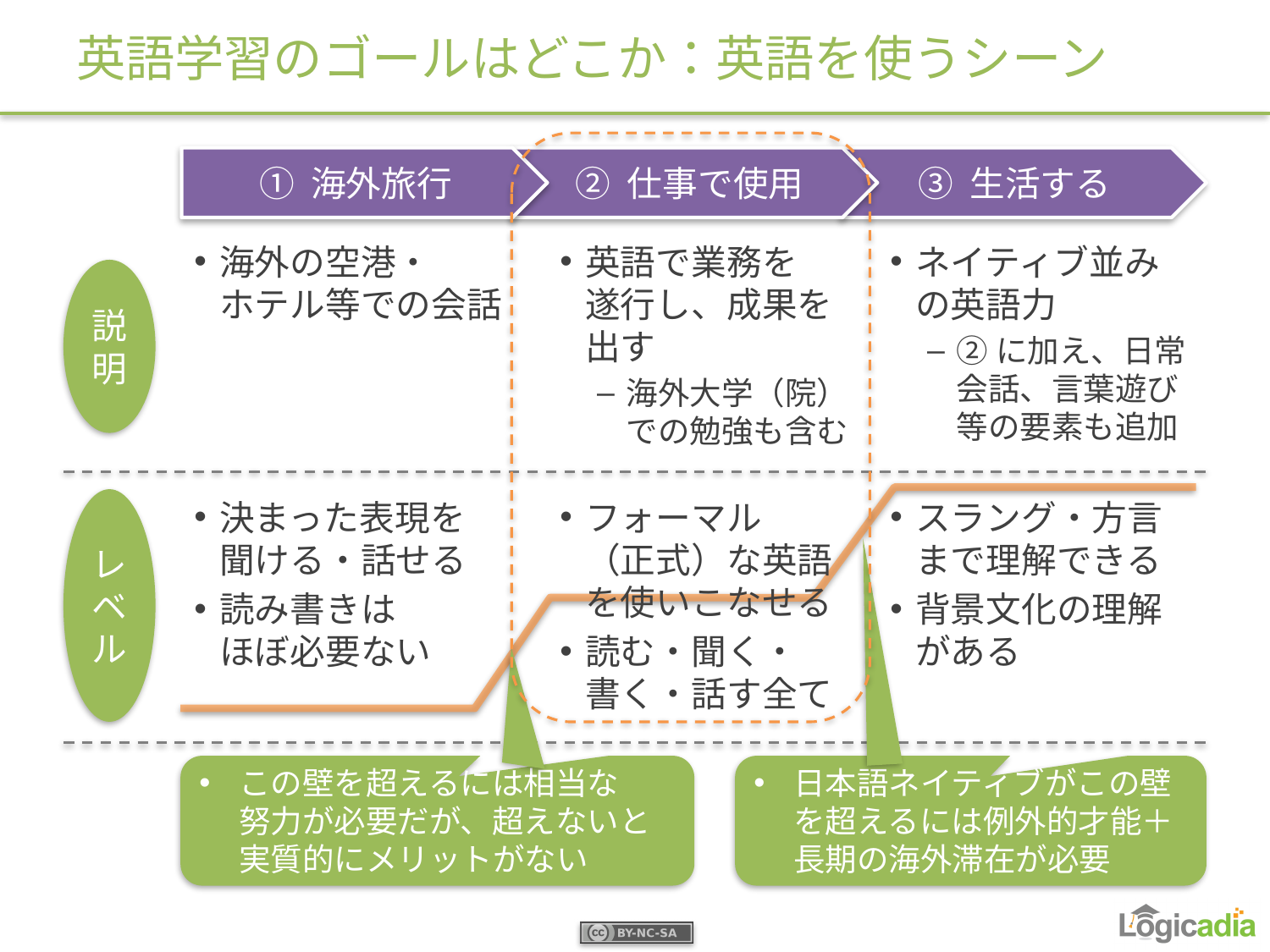

# 英語学習のゴールはどこか：英語を使うシーン

① 海外旅行
 ② 仕事で使用
③ 生活する
英語で業務を
遂行し、成果を出す
海外大学（院）での勉強も含む
海外の空港・
ホテル等での会話
ネイティブ並みの英語力
②に加え、日常会話、言葉遊び等の要素も追加
説明

フォーマル
（正式）な英語を使いこなせる
読む・聞く・
書く・話す全て

レベル
決まった表現を
聞ける・話せる
読み書きは
ほぼ必要ない
スラング・方言まで理解できる
背景文化の理解がある

この壁を超えるには相当な
努力が必要だが、超えないと実質的にメリットがない
日本語ネイティブがこの壁を超えるには例外的才能＋長期の海外滞在が必要